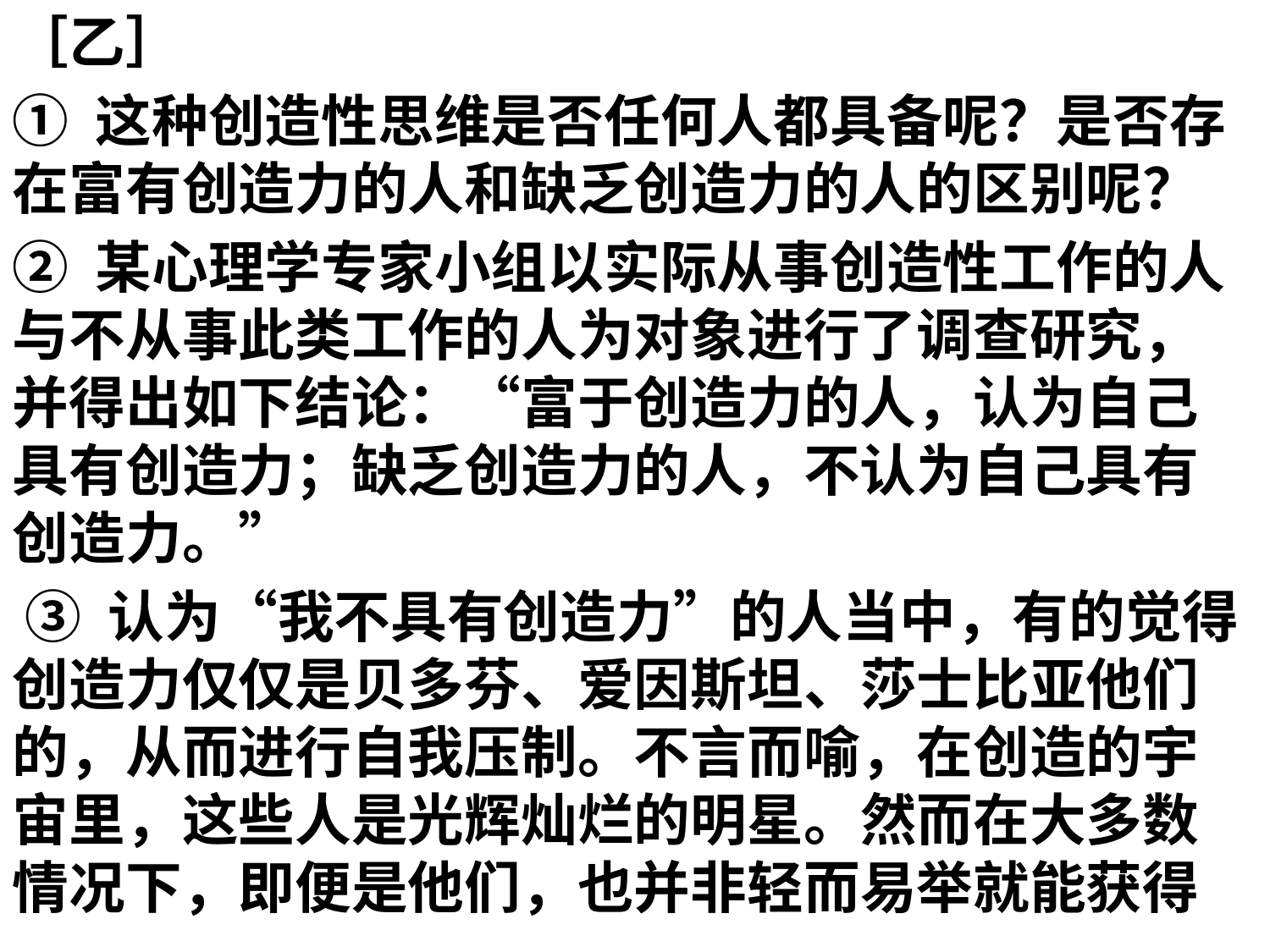

［乙］
① 这种创造性思维是否任何人都具备呢？是否存在富有创造力的人和缺乏创造力的人的区别呢？
② 某心理学专家小组以实际从事创造性工作的人与不从事此类工作的人为对象进行了调查研究，并得出如下结论：“富于创造力的人，认为自己具有创造力；缺乏创造力的人，不认为自己具有创造力。”
 ③ 认为“我不具有创造力”的人当中，有的觉得创造力仅仅是贝多芬、爱因斯坦、莎士比亚他们的，从而进行自我压制。不言而喻，在创造的宇宙里，这些人是光辉灿烂的明星。然而在大多数情况下，即便是他们，也并非轻而易举就能获得